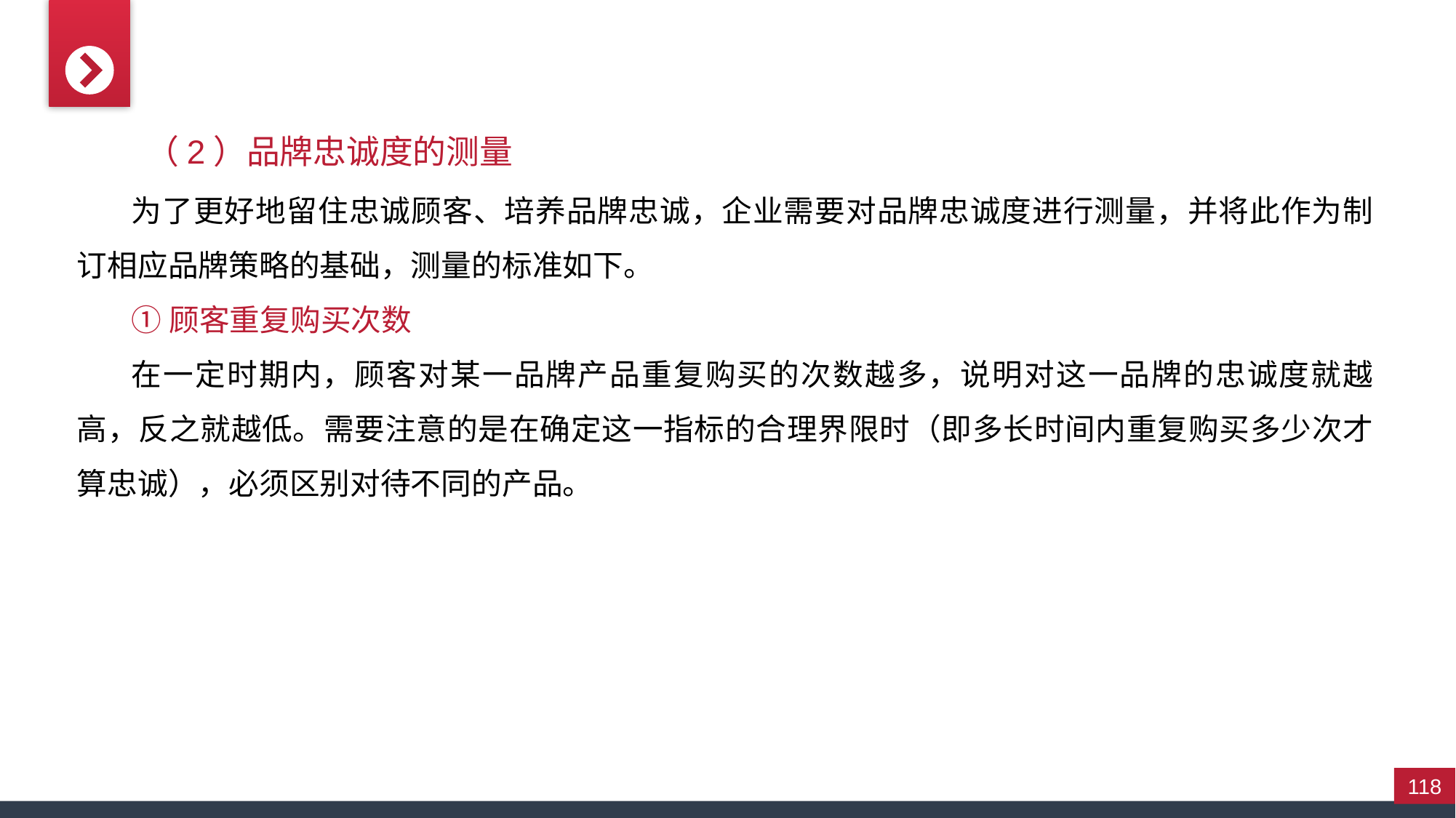

（2）品牌忠诚度的测量
为了更好地留住忠诚顾客、培养品牌忠诚，企业需要对品牌忠诚度进行测量，并将此作为制订相应品牌策略的基础，测量的标准如下。
①顾客重复购买次数
在一定时期内，顾客对某一品牌产品重复购买的次数越多，说明对这一品牌的忠诚度就越高，反之就越低。需要注意的是在确定这一指标的合理界限时（即多长时间内重复购买多少次才算忠诚），必须区别对待不同的产品。